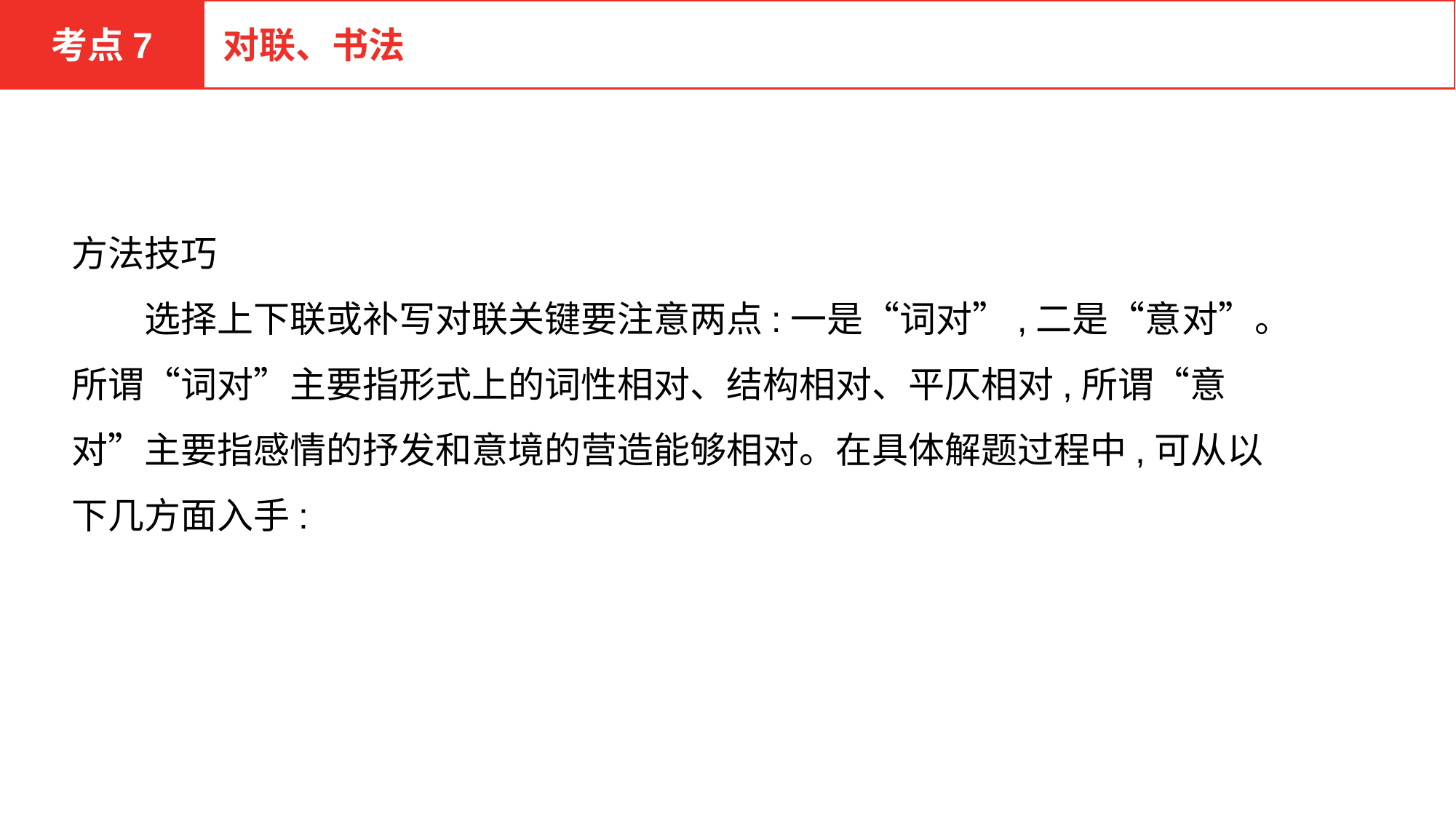

考点7
对联、书法
方法技巧
　　选择上下联或补写对联关键要注意两点:一是“词对”,二是“意对”。所谓“词对”主要指形式上的词性相对、结构相对、平仄相对,所谓“意对”主要指感情的抒发和意境的营造能够相对。在具体解题过程中,可从以下几方面入手: